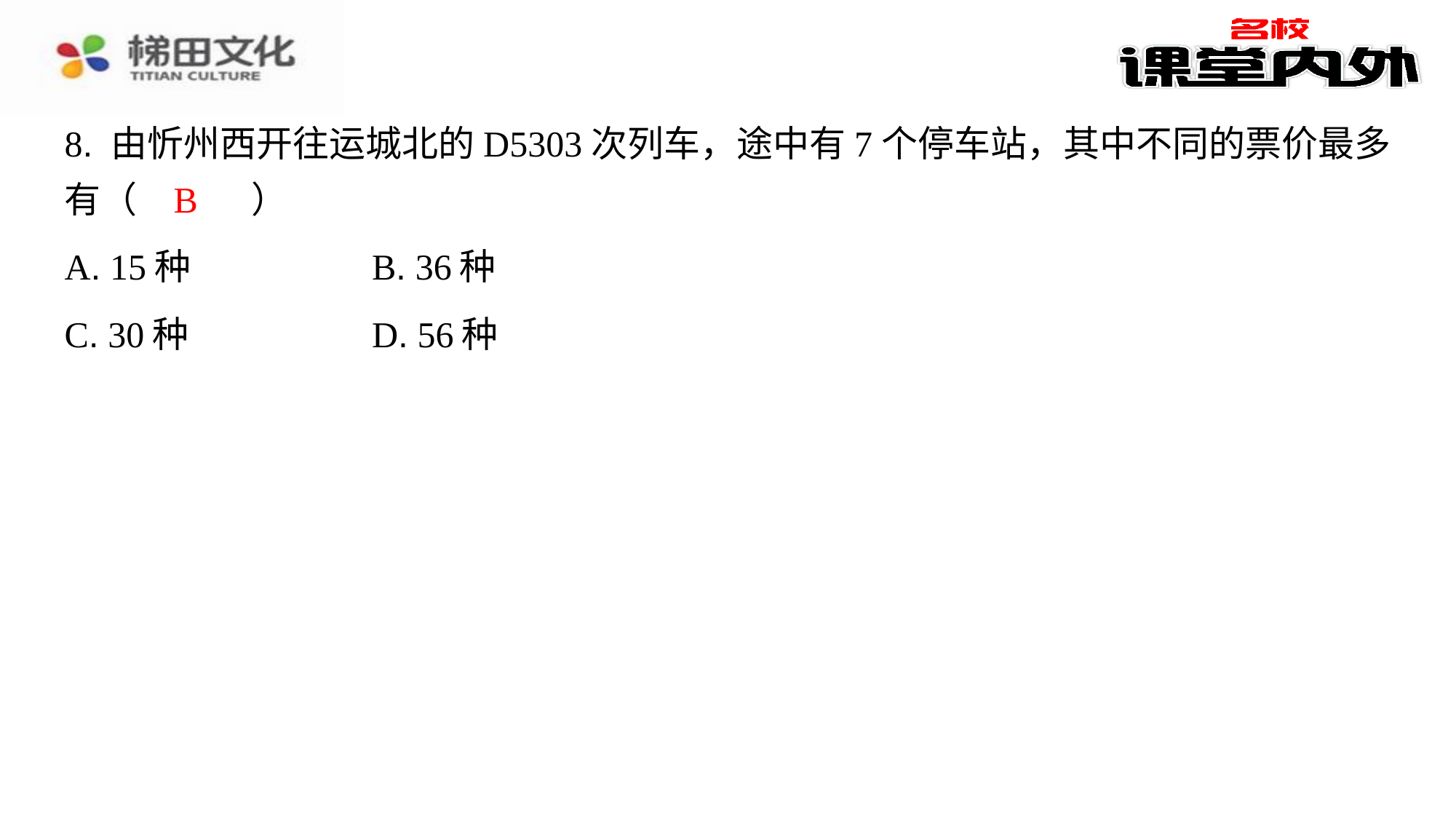

8. 由忻州西开往运城北的D5303次列车，途中有7个停车站，其中不同的票价最多
有（　B　）
B
| A. 15种 | B. 36种 |
| --- | --- |
| C. 30种 | D. 56种 |